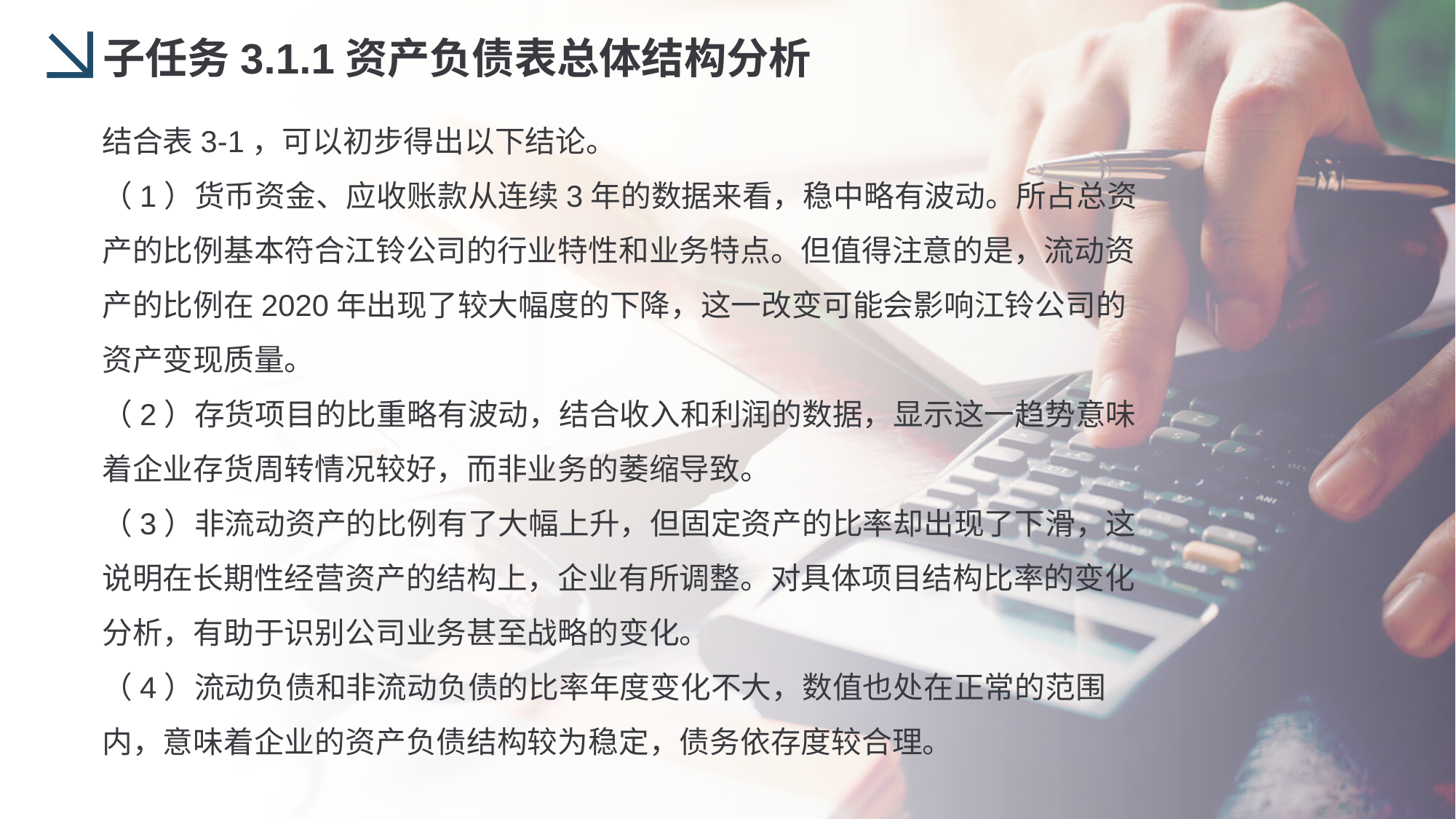

子任务3.1.1资产负债表总体结构分析

结合表3-1，可以初步得出以下结论。
（1）货币资金、应收账款从连续3年的数据来看，稳中略有波动。所占总资产的比例基本符合江铃公司的行业特性和业务特点。但值得注意的是，流动资产的比例在2020年出现了较大幅度的下降，这一改变可能会影响江铃公司的资产变现质量。
（2）存货项目的比重略有波动，结合收入和利润的数据，显示这一趋势意味着企业存货周转情况较好，而非业务的萎缩导致。
（3）非流动资产的比例有了大幅上升，但固定资产的比率却出现了下滑，这说明在长期性经营资产的结构上，企业有所调整。对具体项目结构比率的变化分析，有助于识别公司业务甚至战略的变化。
（4）流动负债和非流动负债的比率年度变化不大，数值也处在正常的范围内，意味着企业的资产负债结构较为稳定，债务依存度较合理。